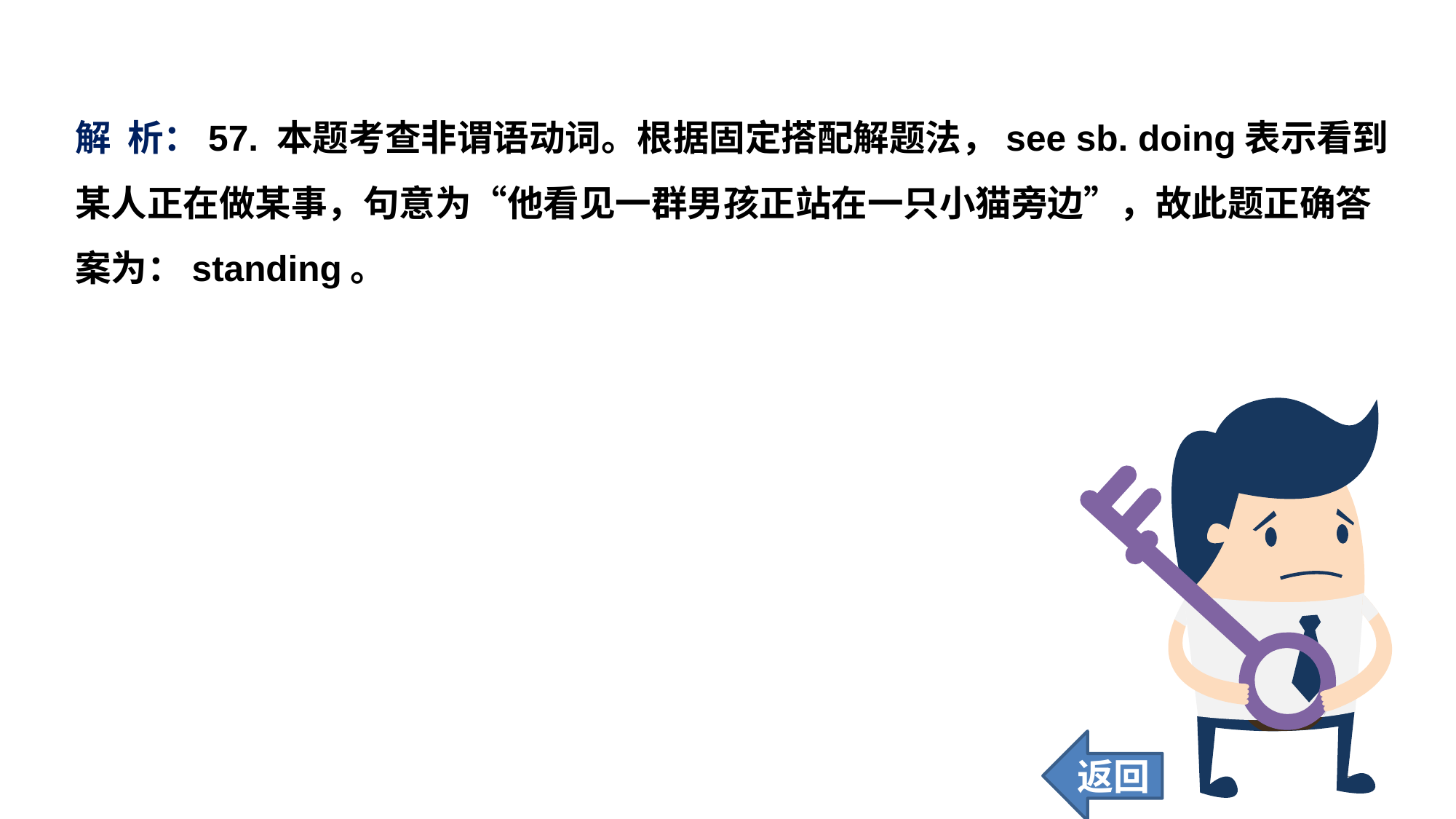

解  析：57. 本题考查非谓语动词。根据固定搭配解题法，see sb. doing表示看到某人正在做某事，句意为“他看见一群男孩正站在一只小猫旁边”，故此题正确答案为：standing。

返回
233